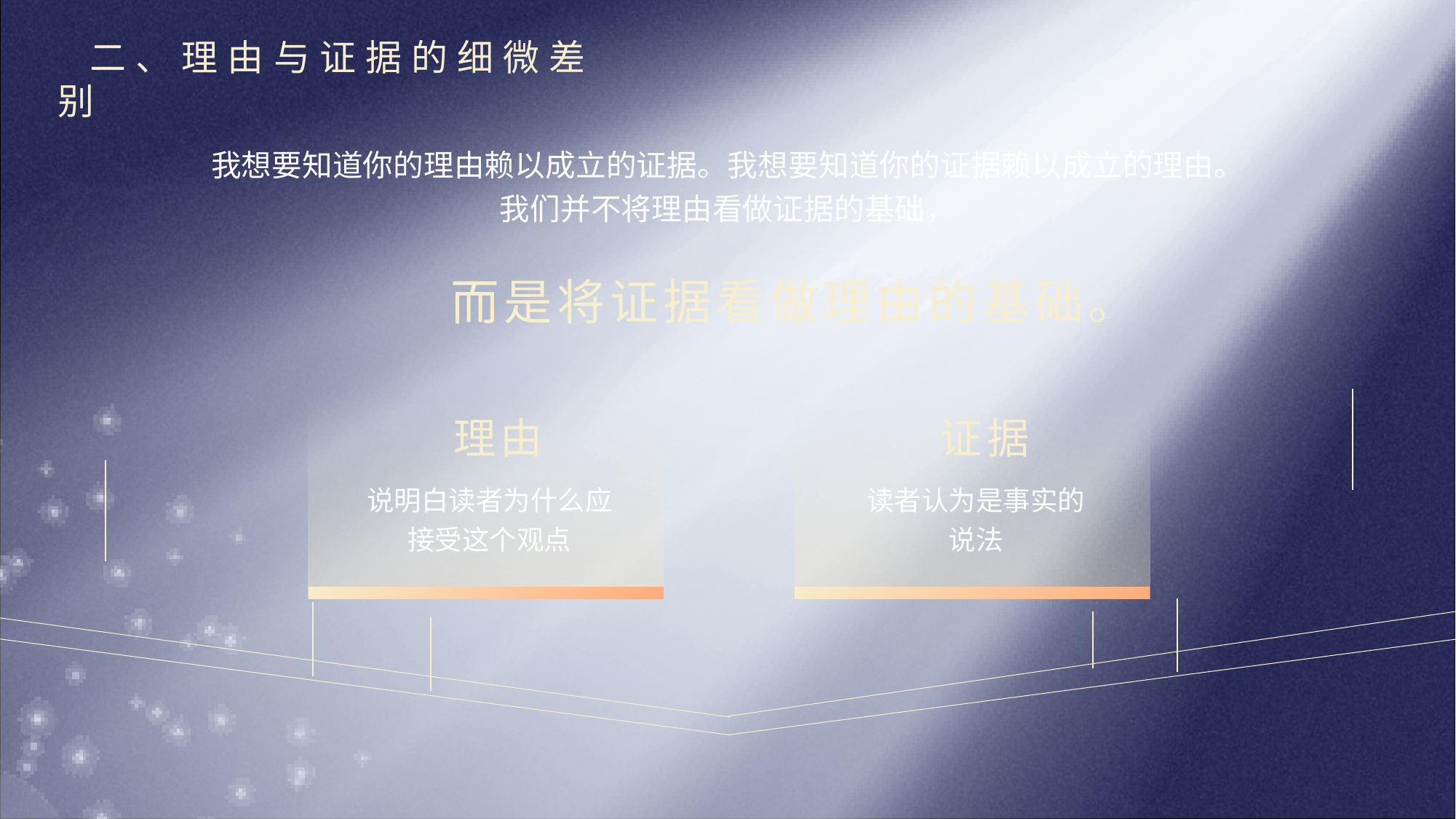

二、理由与证据的细微差别
我想要知道你的理由赖以成立的证据。我想要知道你的证据赖以成立的理由。
我们并不将理由看做证据的基础，
而是将证据看做理由的基础。

理由
说明白读者为什么应接受这个观点

证据
读者认为是事实的说法